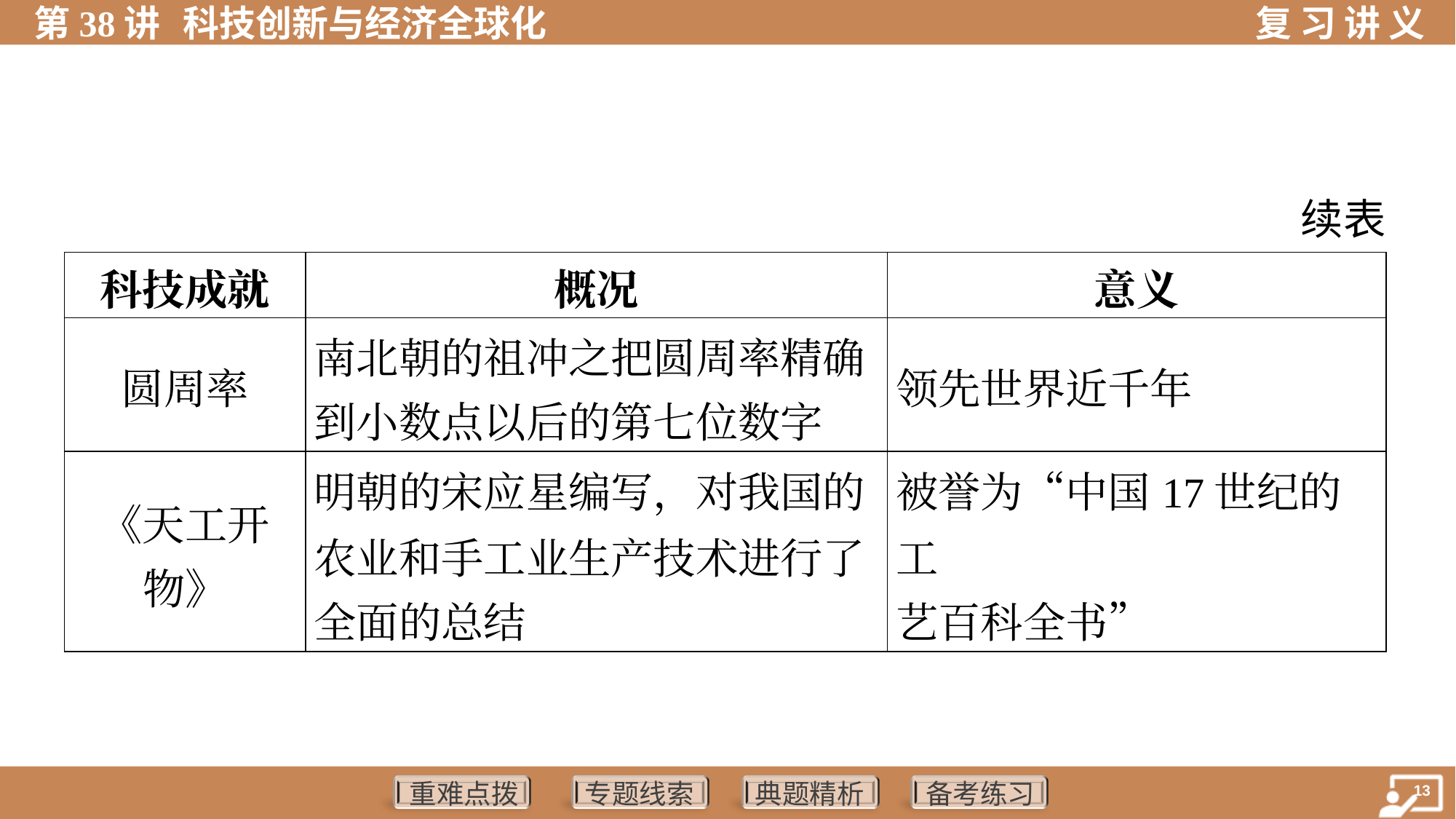

续表
| 科技成就 | 概况 | 意义 |
| --- | --- | --- |
| 圆周率 | 南北朝的祖冲之把圆周率精确 到小数点以后的第七位数字 | 领先世界近千年 |
| 《天工开 物》 | 明朝的宋应星编写，对我国的 农业和手工业生产技术进行了 全面的总结 | 被誉为“中国17世纪的工 艺百科全书” |